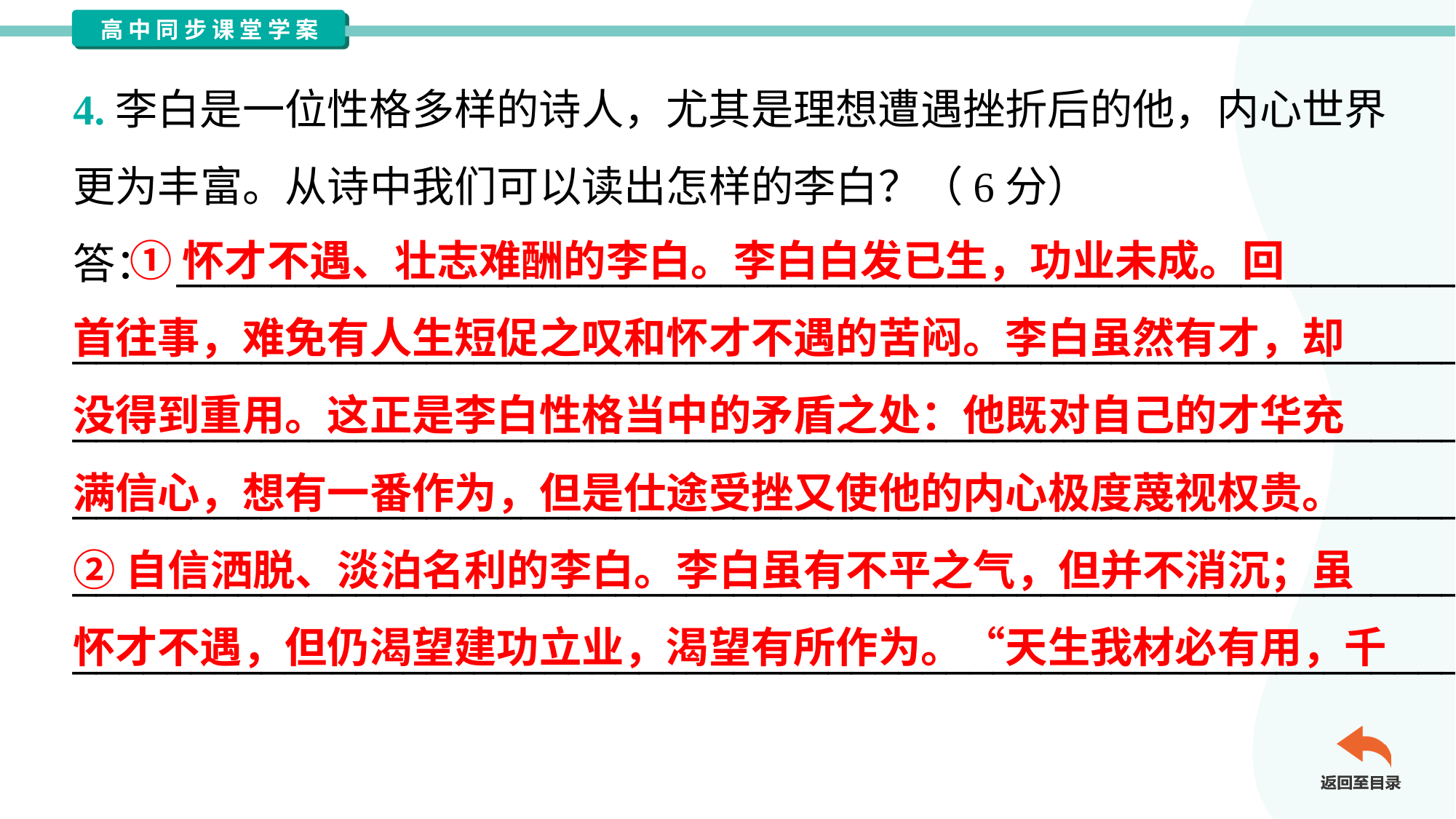

4.李白是一位性格多样的诗人，尤其是理想遭遇挫折后的他，内心世界
更为丰富。从诗中我们可以读出怎样的李白？（6分）
答： ________________________________________________________
_____________________________________________________________
_____________________________________________________________
_____________________________________________________________
_____________________________________________________________
_____________________________________________________________
      ①怀才不遇、壮志难酬的李白。李白白发已生，功业未成。回
首往事，难免有人生短促之叹和怀才不遇的苦闷。李白虽然有才，却
没得到重用。这正是李白性格当中的矛盾之处：他既对自己的才华充
满信心，想有一番作为，但是仕途受挫又使他的内心极度蔑视权贵。
②自信洒脱、淡泊名利的李白。李白虽有不平之气，但并不消沉；虽
怀才不遇，但仍渴望建功立业，渴望有所作为。“天生我材必有用，千